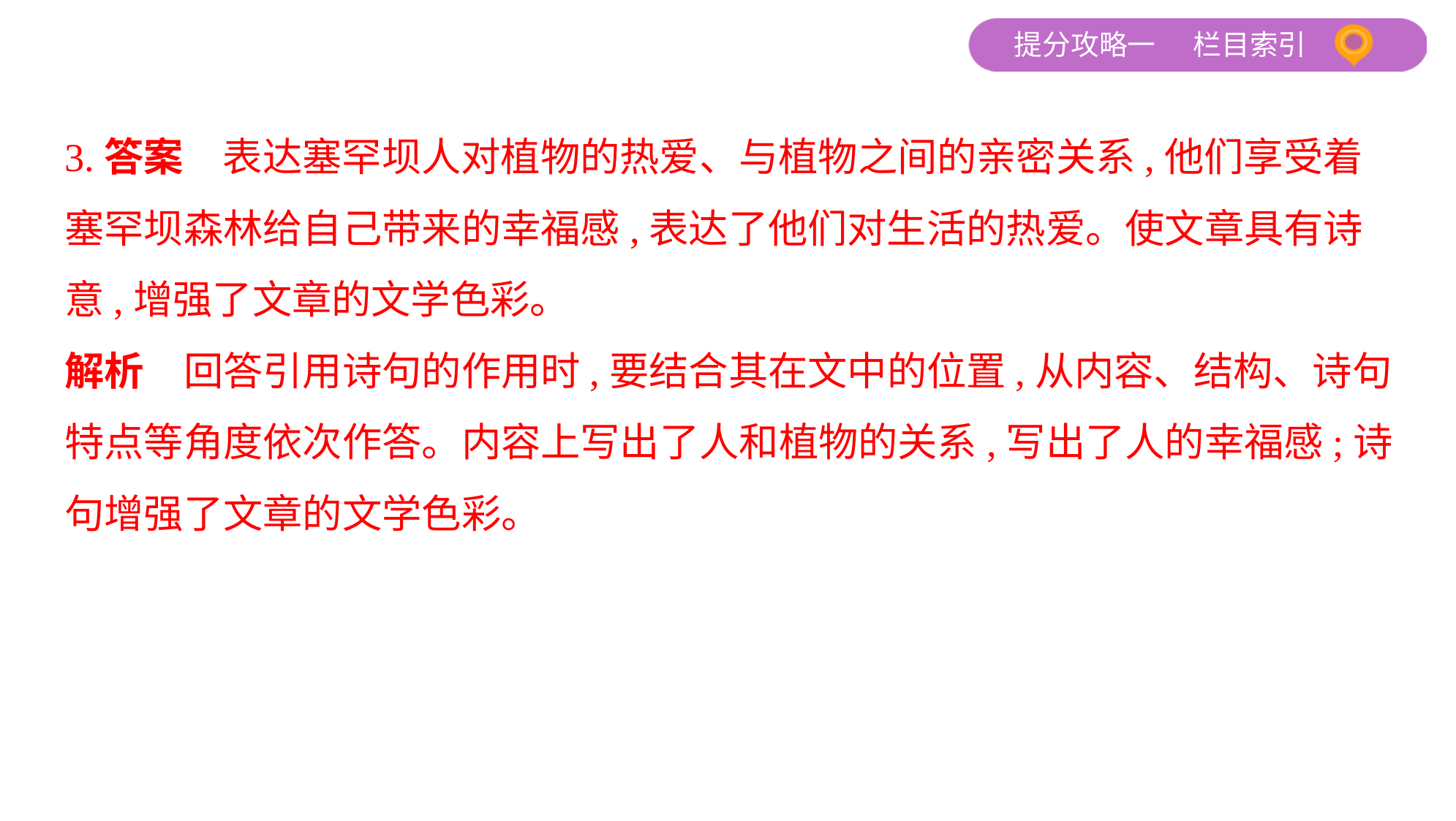

3.答案　表达塞罕坝人对植物的热爱、与植物之间的亲密关系,他们享受着
塞罕坝森林给自己带来的幸福感,表达了他们对生活的热爱。使文章具有诗
意,增强了文章的文学色彩。
解析　回答引用诗句的作用时,要结合其在文中的位置,从内容、结构、诗句
特点等角度依次作答。内容上写出了人和植物的关系,写出了人的幸福感;诗
句增强了文章的文学色彩。